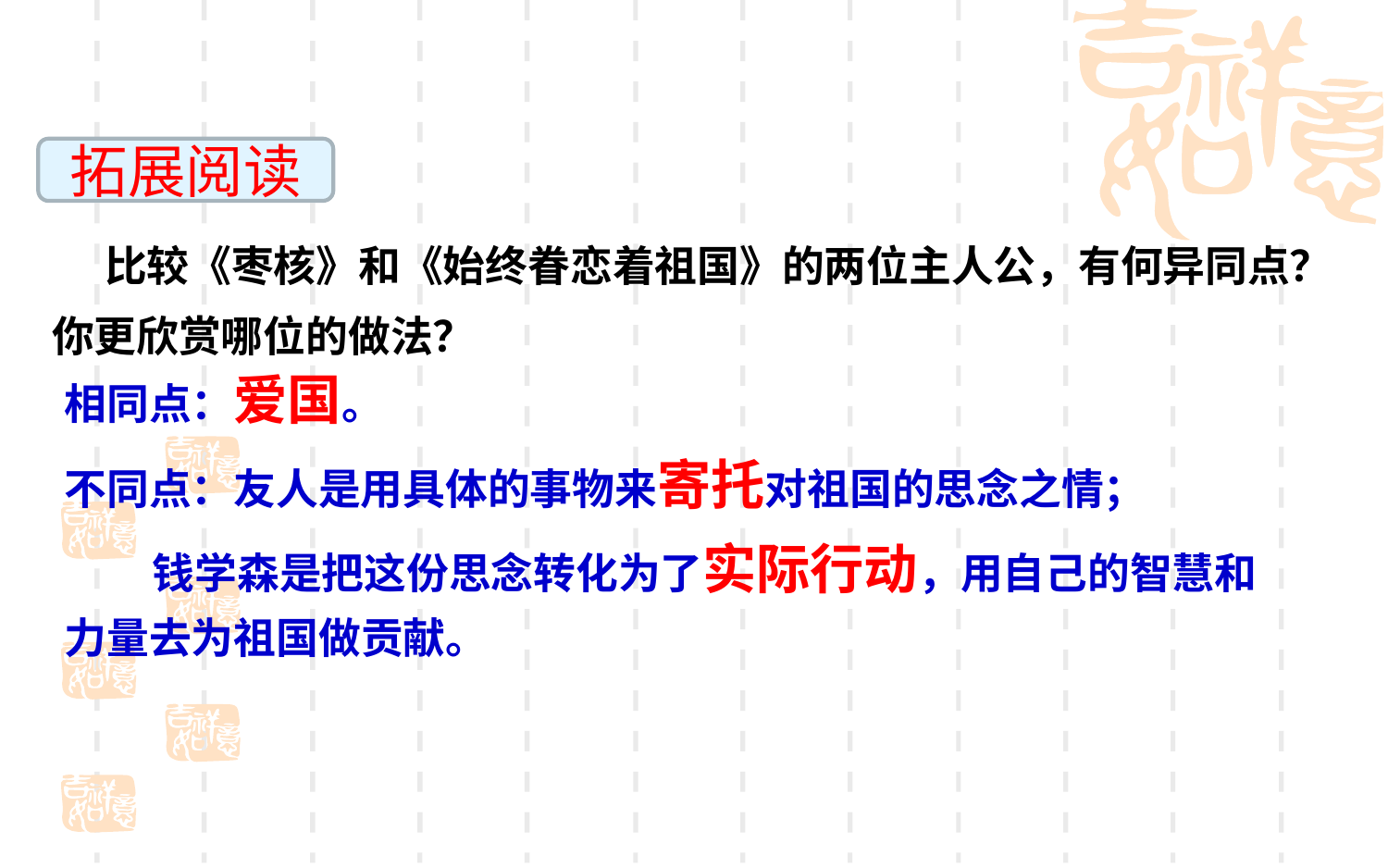

拓展阅读
    比较《枣核》和《始终眷恋着祖国》的两位主人公，有何异同点？你更欣赏哪位的做法？
相同点：爱国。
不同点：友人是用具体的事物来寄托对祖国的思念之情；
        钱学森是把这份思念转化为了实际行动，用自己的智慧和力量去为祖国做贡献。